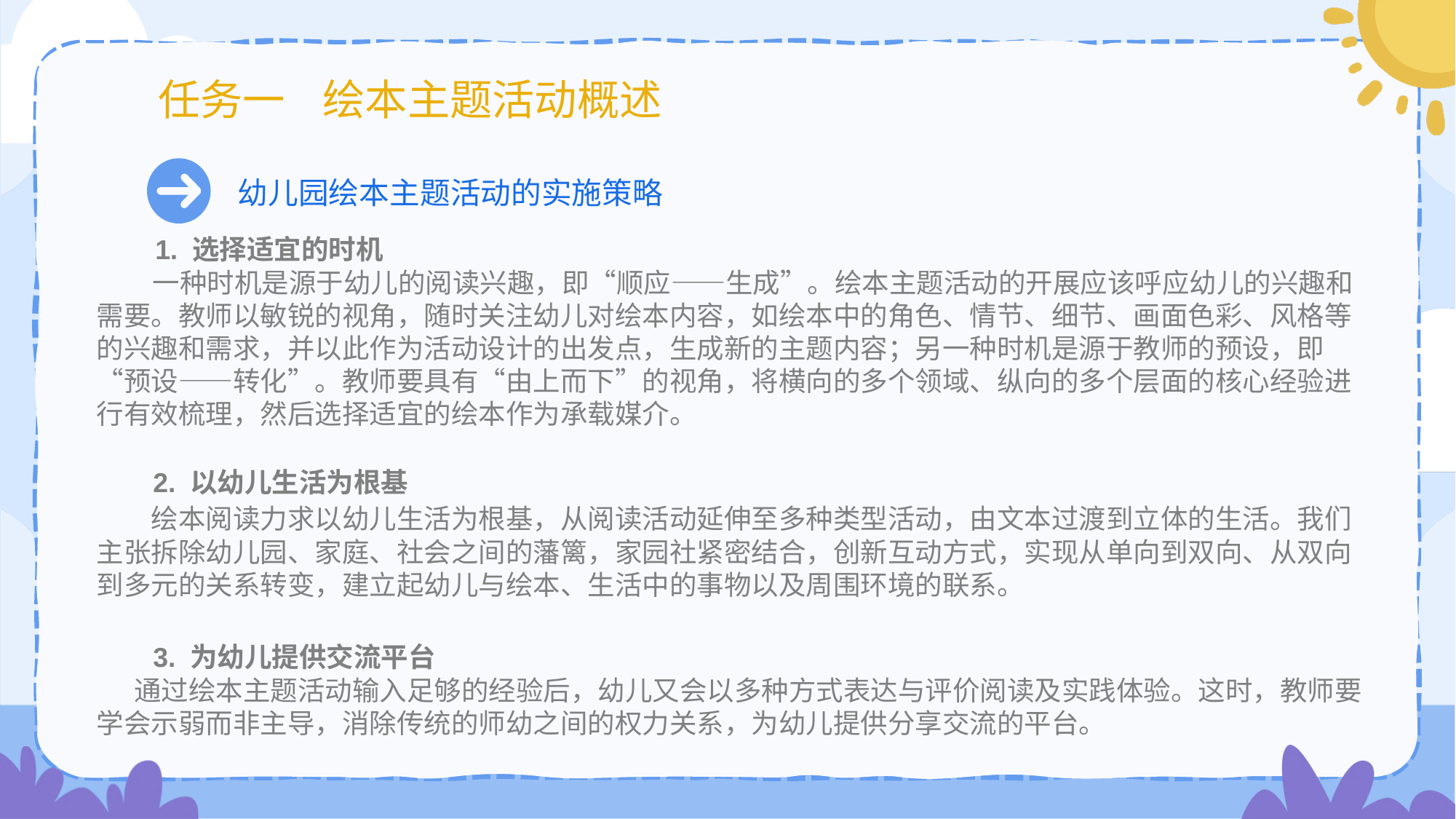

# 任务一    绘本主题活动概述

幼儿园绘本主题活动的实施策略
       1. 选择适宜的时机
        一种时机是源于幼儿的阅读兴趣，即“顺应——生成”。绘本主题活动的开展应该呼应幼儿的兴趣和需要。教师以敏锐的视角，随时关注幼儿对绘本内容，如绘本中的角色、情节、细节、画面色彩、风格等的兴趣和需求，并以此作为活动设计的出发点，生成新的主题内容；另一种时机是源于教师的预设，即“预设——转化”。教师要具有“由上而下”的视角，将横向的多个领域、纵向的多个层面的核心经验进行有效梳理，然后选择适宜的绘本作为承载媒介。

       2. 以幼儿生活为根基
       绘本阅读力求以幼儿生活为根基，从阅读活动延伸至多种类型活动，由文本过渡到立体的生活。我们主张拆除幼儿园、家庭、社会之间的藩篱，家园社紧密结合，创新互动方式，实现从单向到双向、从双向到多元的关系转变，建立起幼儿与绘本、生活中的事物以及周围环境的联系。

       3. 为幼儿提供交流平台
     通过绘本主题活动输入足够的经验后，幼儿又会以多种方式表达与评价阅读及实践体验。这时，教师要学会示弱而非主导，消除传统的师幼之间的权力关系，为幼儿提供分享交流的平台。